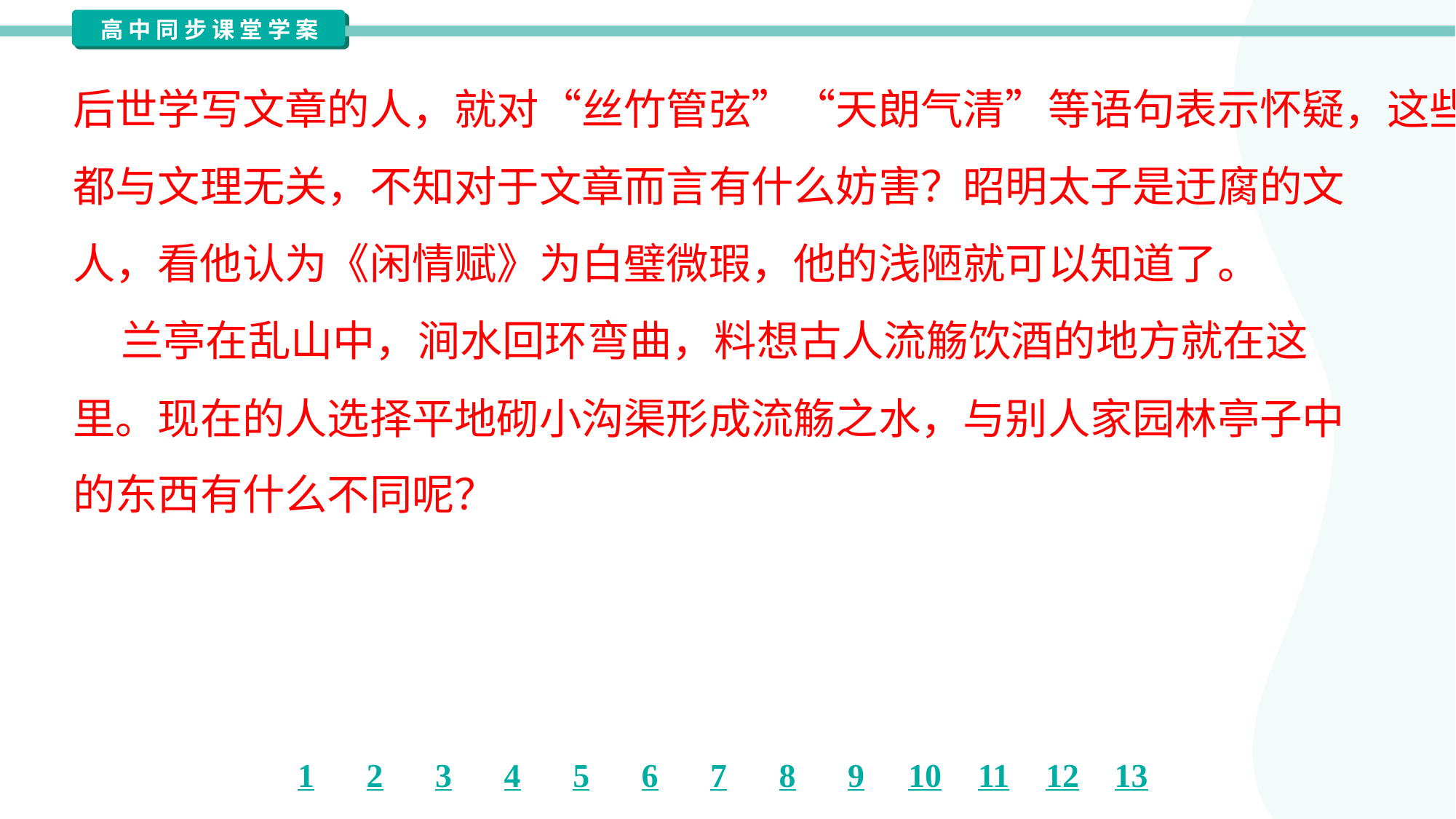

后世学写文章的人，就对“丝竹管弦”“天朗气清”等语句表示怀疑，这些
都与文理无关，不知对于文章而言有什么妨害？昭明太子是迂腐的文
人，看他认为《闲情赋》为白璧微瑕，他的浅陋就可以知道了。
    兰亭在乱山中，涧水回环弯曲，料想古人流觞饮酒的地方就在这
里。现在的人选择平地砌小沟渠形成流觞之水，与别人家园林亭子中
的东西有什么不同呢？